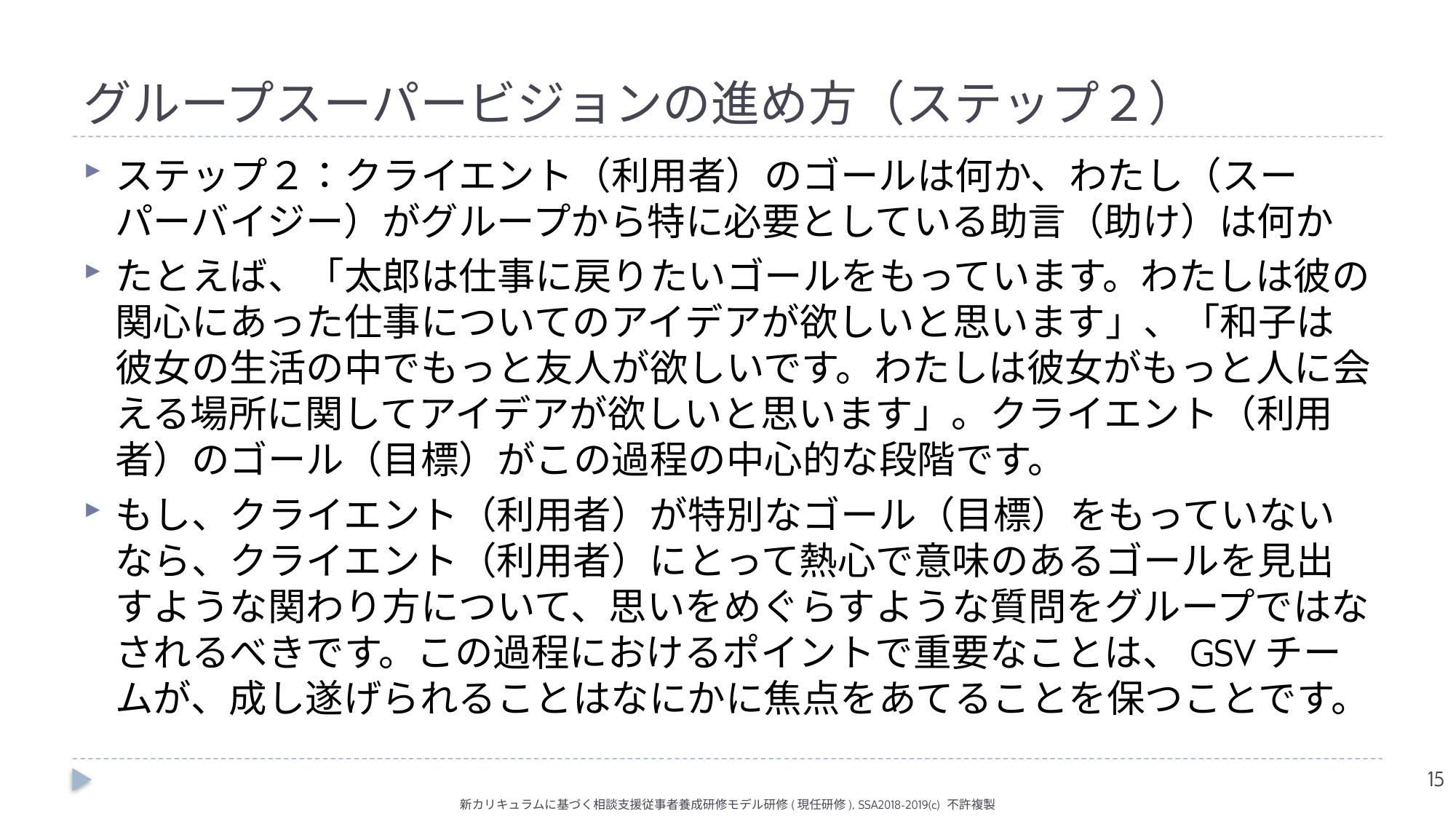

# グループスーパービジョンの進め方（ステップ２）
ステップ２：クライエント（利用者）のゴールは何か、わたし（スーパーバイジー）がグループから特に必要としている助言（助け）は何か
たとえば、「太郎は仕事に戻りたいゴールをもっています。わたしは彼の関心にあった仕事についてのアイデアが欲しいと思います」、「和子は彼女の生活の中でもっと友人が欲しいです。わたしは彼女がもっと人に会える場所に関してアイデアが欲しいと思います」。クライエント（利用者）のゴール（目標）がこの過程の中心的な段階です。
もし、クライエント（利用者）が特別なゴール（目標）をもっていないなら、クライエント（利用者）にとって熱心で意味のあるゴールを見出すような関わり方について、思いをめぐらすような質問をグループではなされるべきです。この過程におけるポイントで重要なことは、GSVチームが、成し遂げられることはなにかに焦点をあてることを保つことです。

15
新カリキュラムに基づく相談支援従事者養成研修モデル研修(現任研修), SSA2018-2019(c) 不許複製